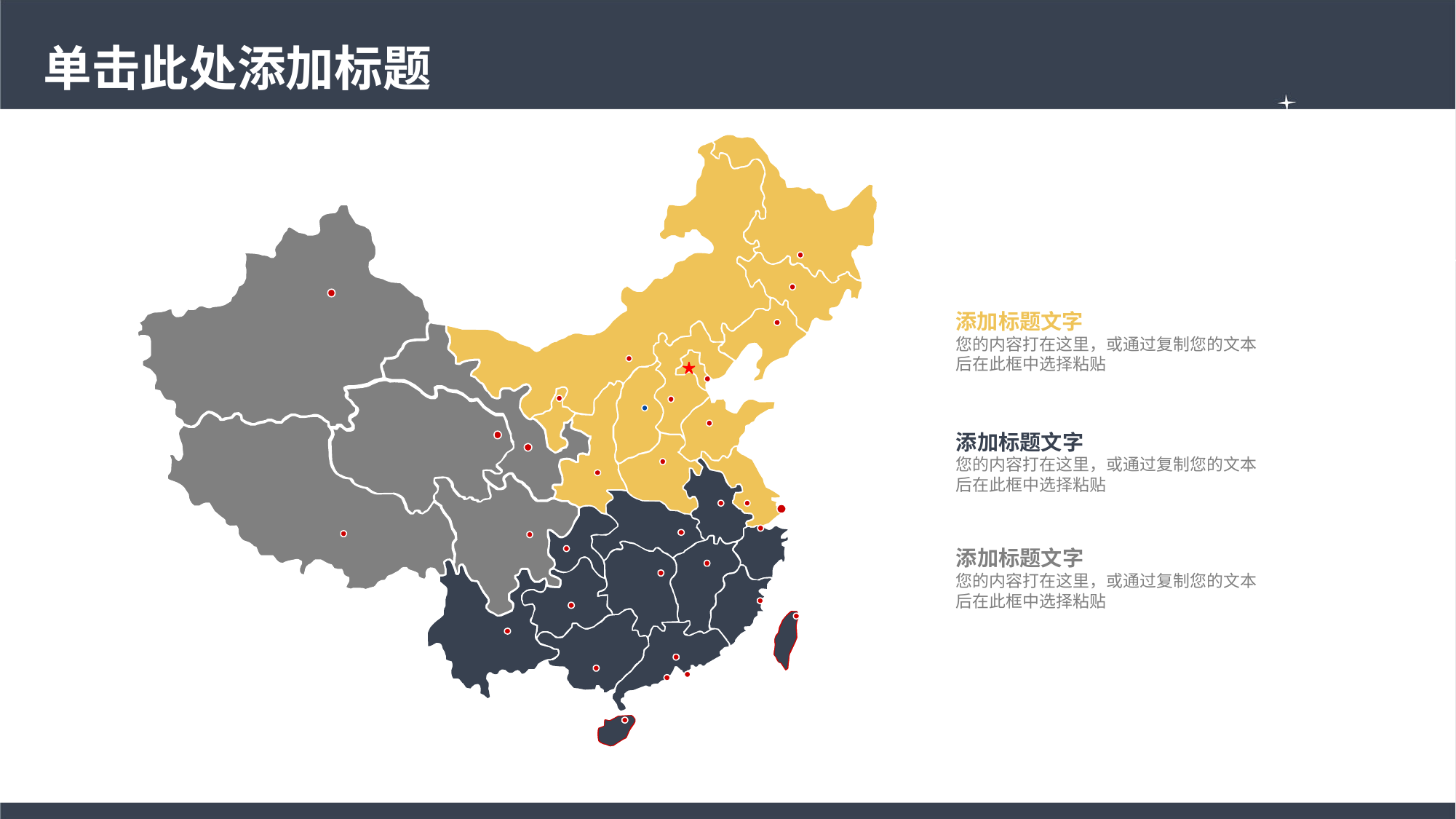

# 单击此处添加标题

添加标题文字
您的内容打在这里，或通过复制您的文本后在此框中选择粘贴
添加标题文字
您的内容打在这里，或通过复制您的文本后在此框中选择粘贴
添加标题文字
您的内容打在这里，或通过复制您的文本后在此框中选择粘贴
41